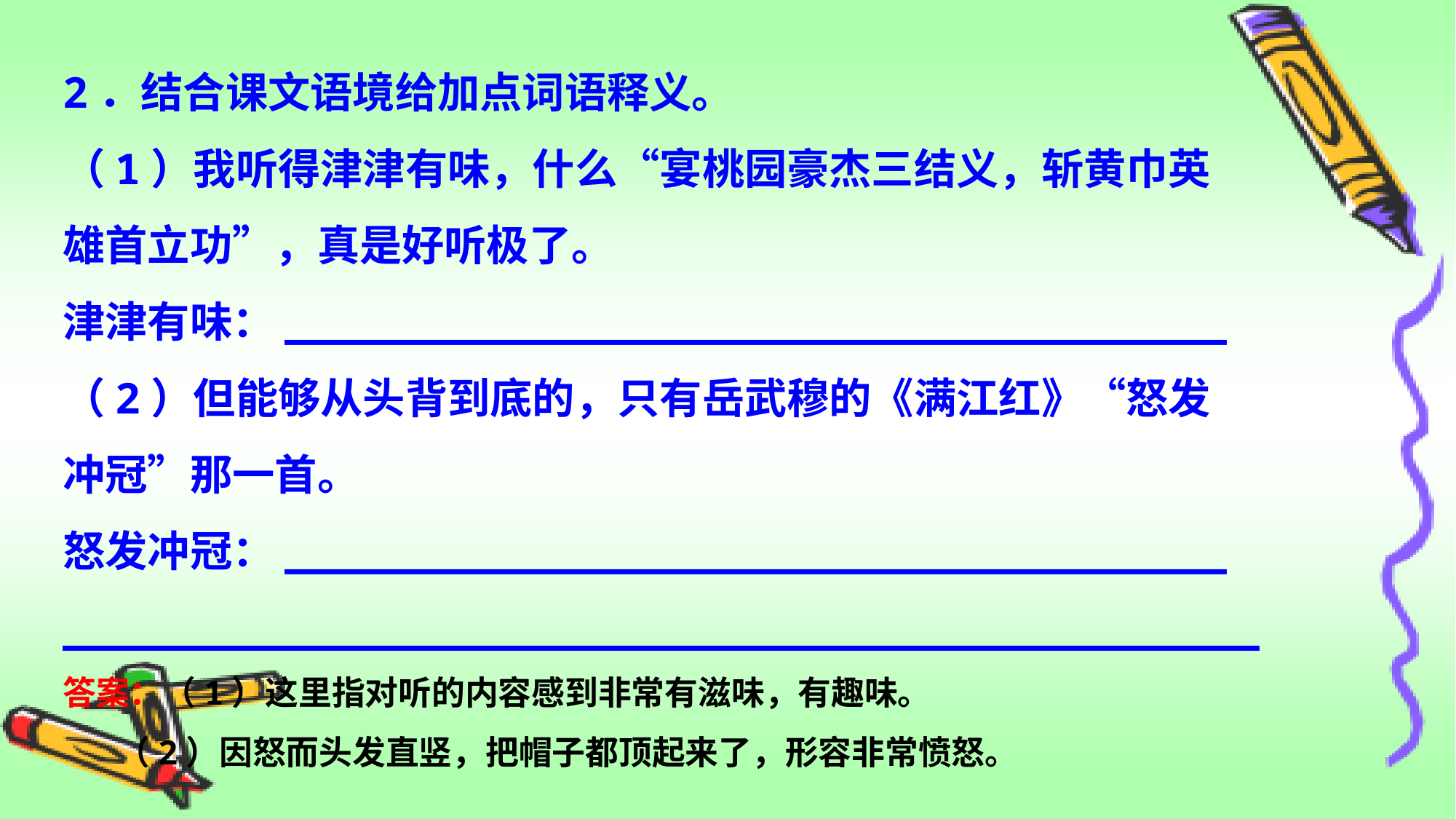

2．结合课文语境给加点词语释义。
（1）我听得津津有味，什么“宴桃园豪杰三结义，斩黄巾英
雄首立功”，真是好听极了。
津津有味：_____________________________________
（2）但能够从头背到底的，只有岳武穆的《满江红》“怒发
冲冠”那一首。
怒发冲冠：_____________________________________
_______________________________________________
答案：（1）这里指对听的内容感到非常有滋味，有趣味。
      （2）因怒而头发直竖，把帽子都顶起来了，形容非常愤怒。